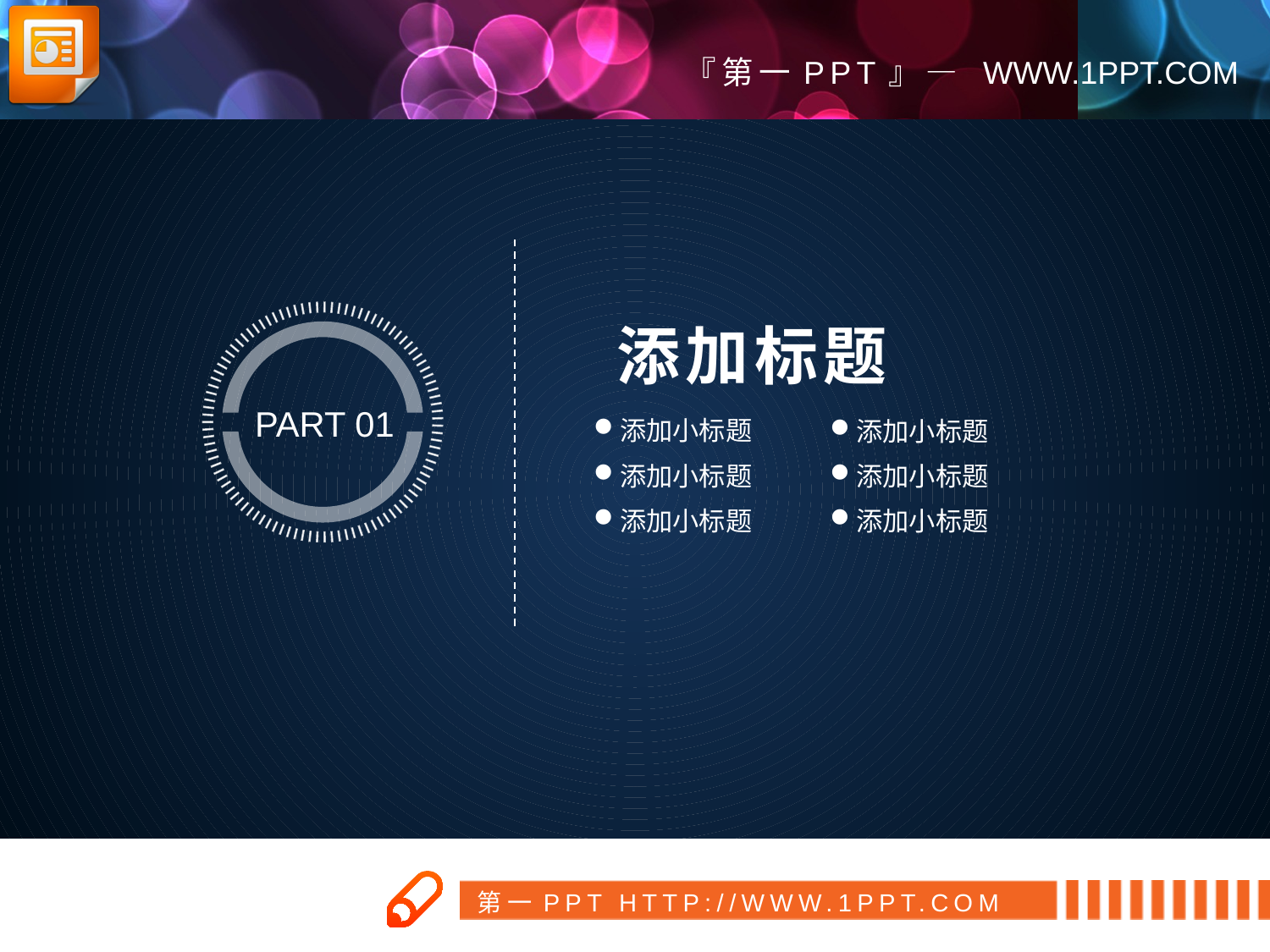

添加标题

PART 01
添加小标题
添加小标题
添加小标题
添加小标题
添加小标题
添加小标题